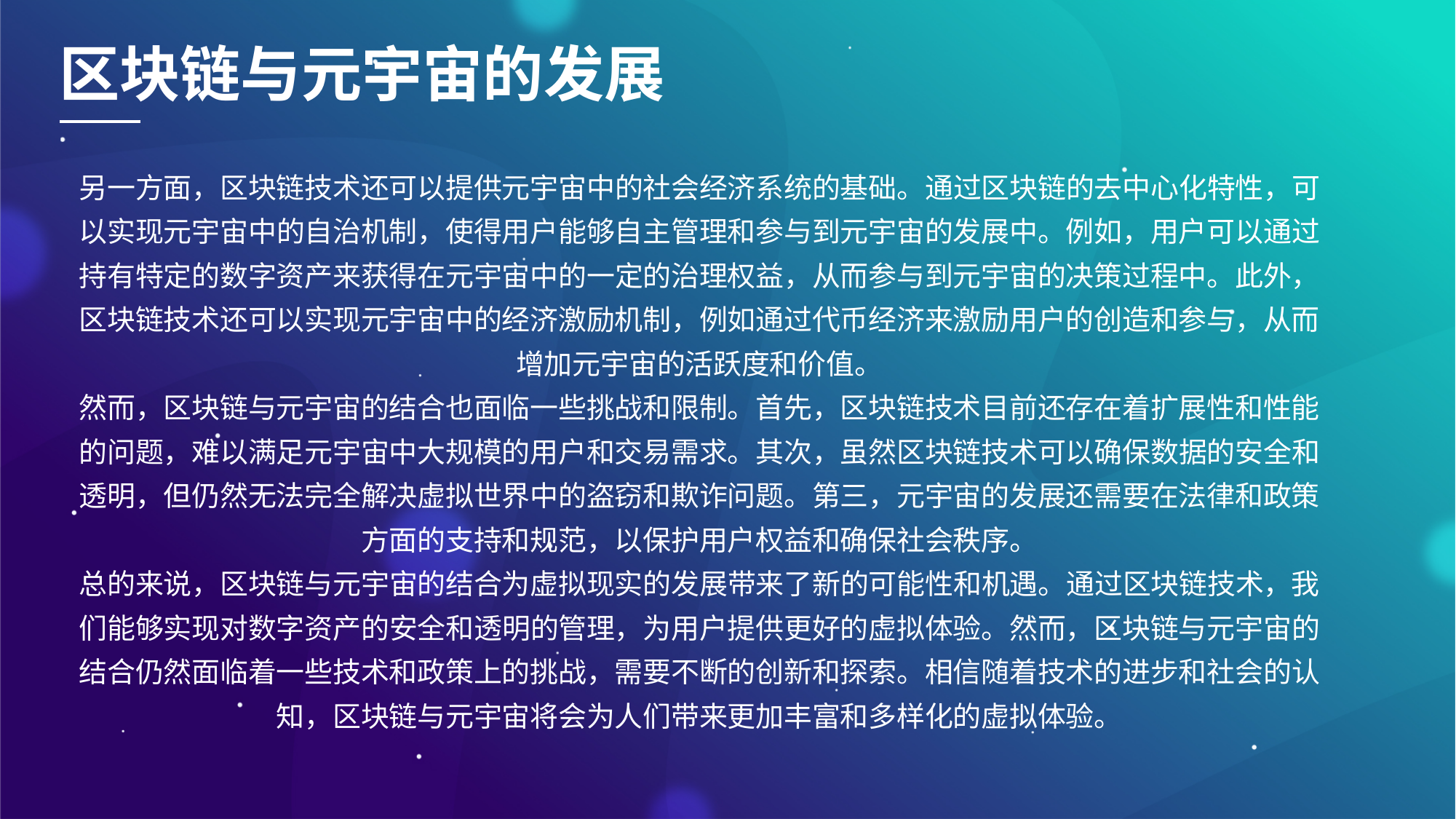

区块链与元宇宙的发展
另一方面，区块链技术还可以提供元宇宙中的社会经济系统的基础。通过区块链的去中心化特性，可以实现元宇宙中的自治机制，使得用户能够自主管理和参与到元宇宙的发展中。例如，用户可以通过持有特定的数字资产来获得在元宇宙中的一定的治理权益，从而参与到元宇宙的决策过程中。此外，区块链技术还可以实现元宇宙中的经济激励机制，例如通过代币经济来激励用户的创造和参与，从而增加元宇宙的活跃度和价值。
然而，区块链与元宇宙的结合也面临一些挑战和限制。首先，区块链技术目前还存在着扩展性和性能的问题，难以满足元宇宙中大规模的用户和交易需求。其次，虽然区块链技术可以确保数据的安全和透明，但仍然无法完全解决虚拟世界中的盗窃和欺诈问题。第三，元宇宙的发展还需要在法律和政策方面的支持和规范，以保护用户权益和确保社会秩序。
总的来说，区块链与元宇宙的结合为虚拟现实的发展带来了新的可能性和机遇。通过区块链技术，我们能够实现对数字资产的安全和透明的管理，为用户提供更好的虚拟体验。然而，区块链与元宇宙的结合仍然面临着一些技术和政策上的挑战，需要不断的创新和探索。相信随着技术的进步和社会的认知，区块链与元宇宙将会为人们带来更加丰富和多样化的虚拟体验。